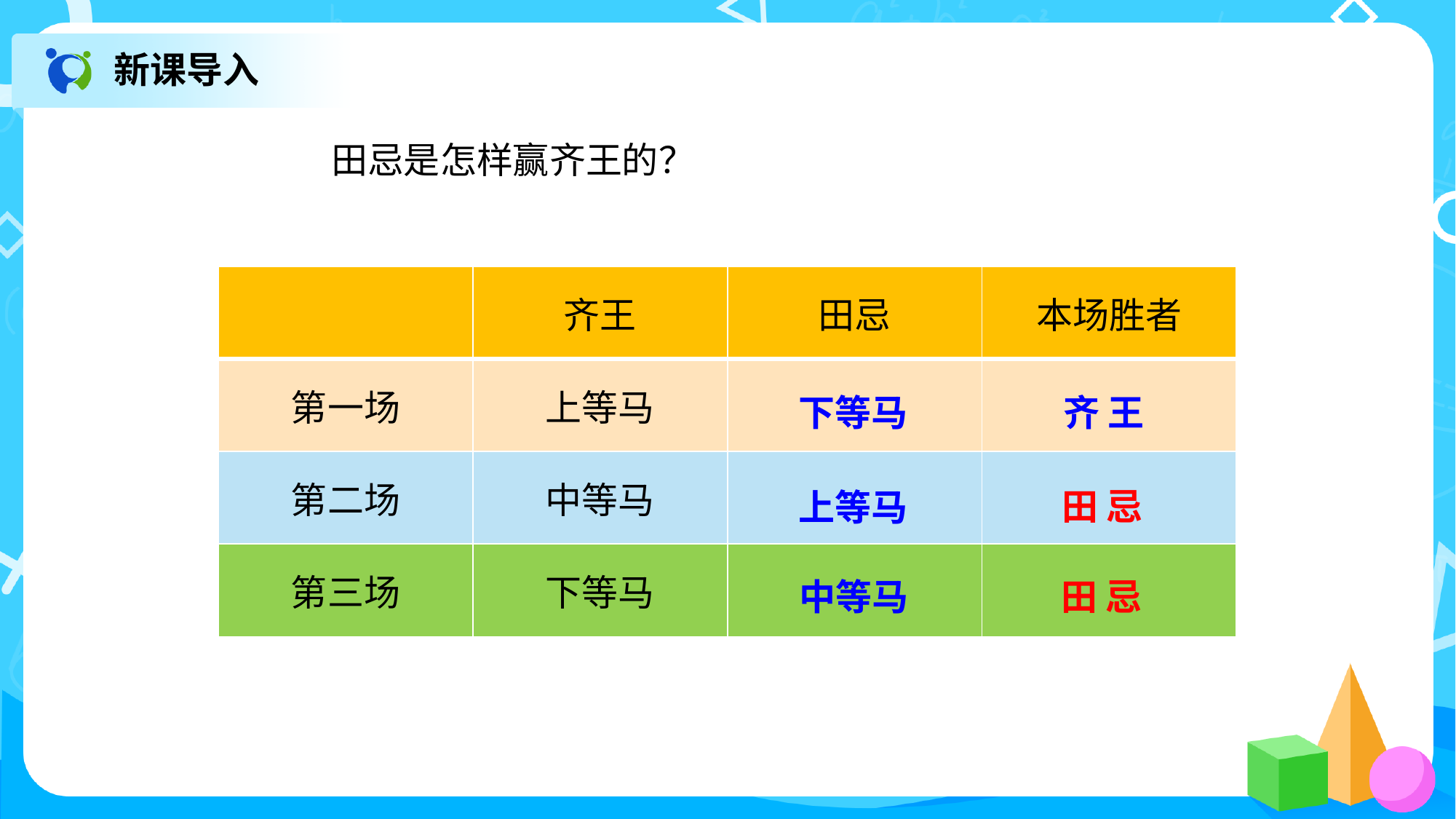

新课导入
田忌是怎样赢齐王的？
|  | 齐王 | 田忌 | 本场胜者 |
| --- | --- | --- | --- |
| 第一场 | 上等马 |  |  |
| 第二场 | 中等马 |  |  |
| 第三场 | 下等马 |  |  |
下等马
齐 王
田 忌
上等马
中等马
田 忌